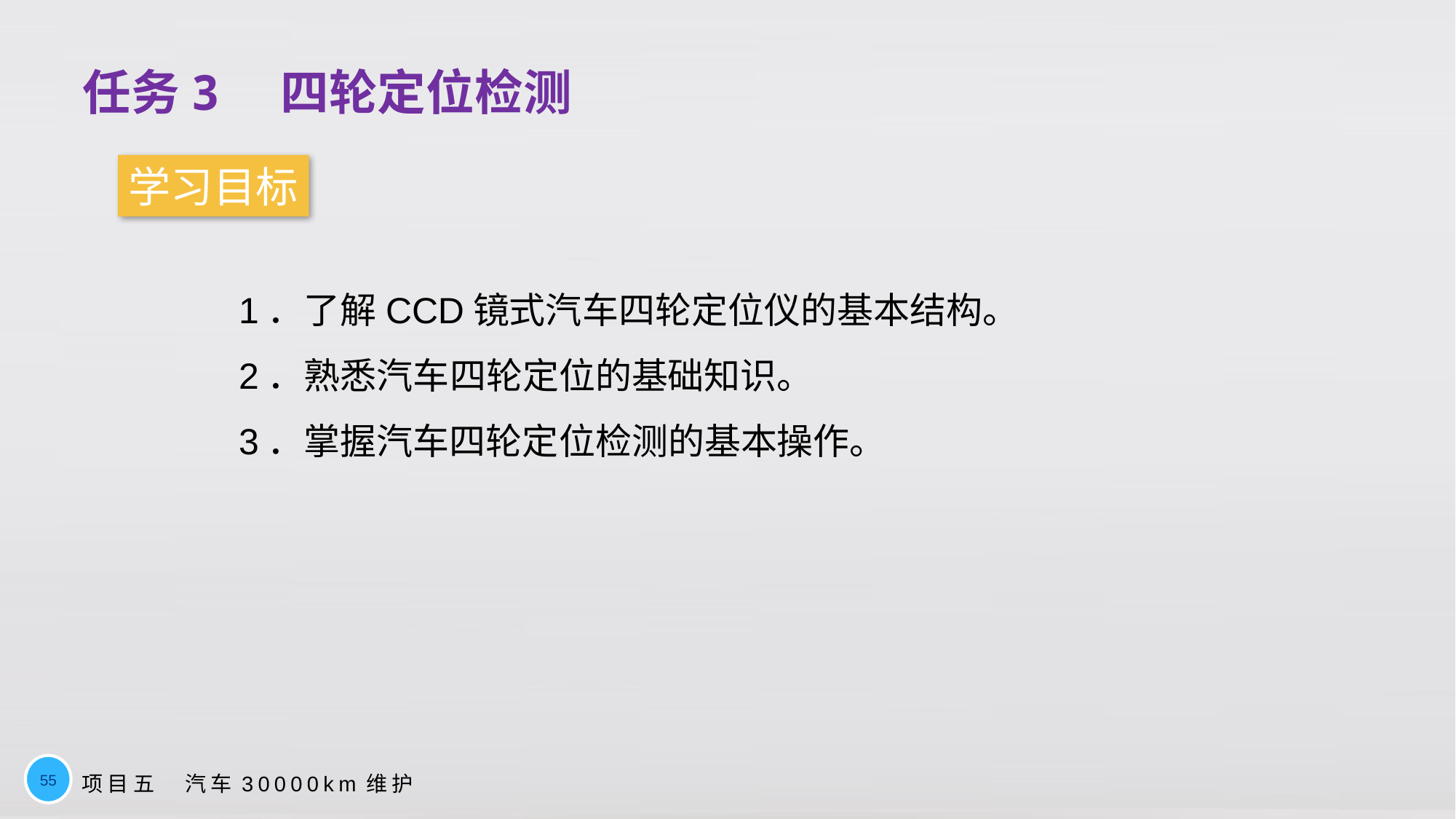

任务3　四轮定位检测
学习目标
1．了解CCD镜式汽车四轮定位仪的基本结构。
2．熟悉汽车四轮定位的基础知识。
3．掌握汽车四轮定位检测的基本操作。
55